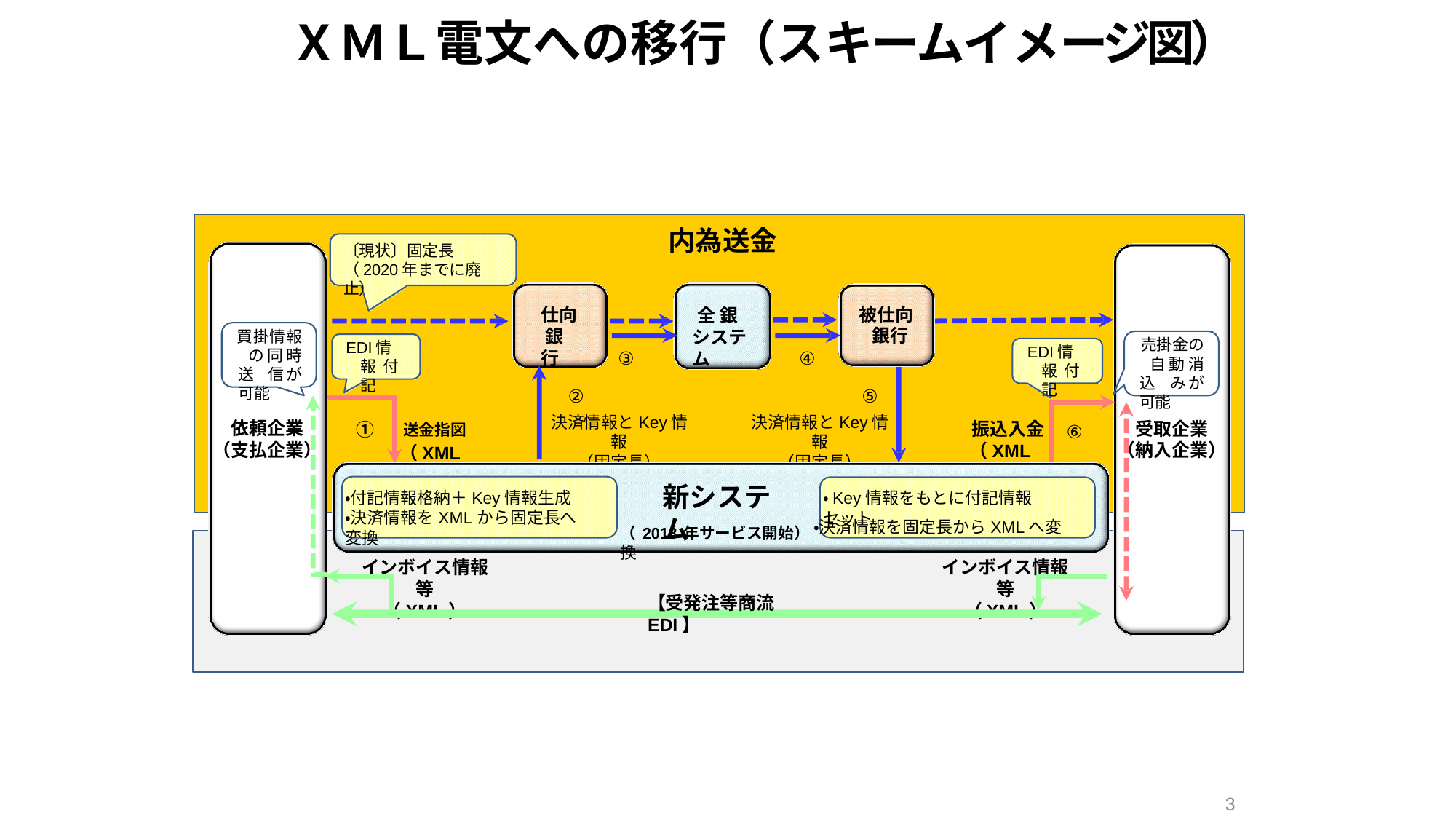

# ＸＭＬ電文への移行（スキームイメージ図）

内為送金

〔現状〕固定長
（2020年までに廃止）

被仕向  銀行
仕向  銀行
全 銀  システム

買掛情報  の同時送  信が可能

売掛金の  自動消込  みが可能
EDI情報  付記

EDI情報  付記
③
④

⑤
決済情報とKey情報
（固定長）
②
決済情報とKey情報
（固定長）

依頼企業
（支払企業）
受取企業
（納入企業）
振込入金
（XML）
⑥
①	送金指図
（XML）

新システム
・付記情報格納＋Key情報生成
・決済情報をXMLから固定長へ変換
・Key情報をもとに付記情報セット
（2018年サービス開始） ・決済情報を固定長からXMLへ変換

インボイス情報等
（XML）
インボイス情報等
（XML）

【受発注等商流EDI】

3